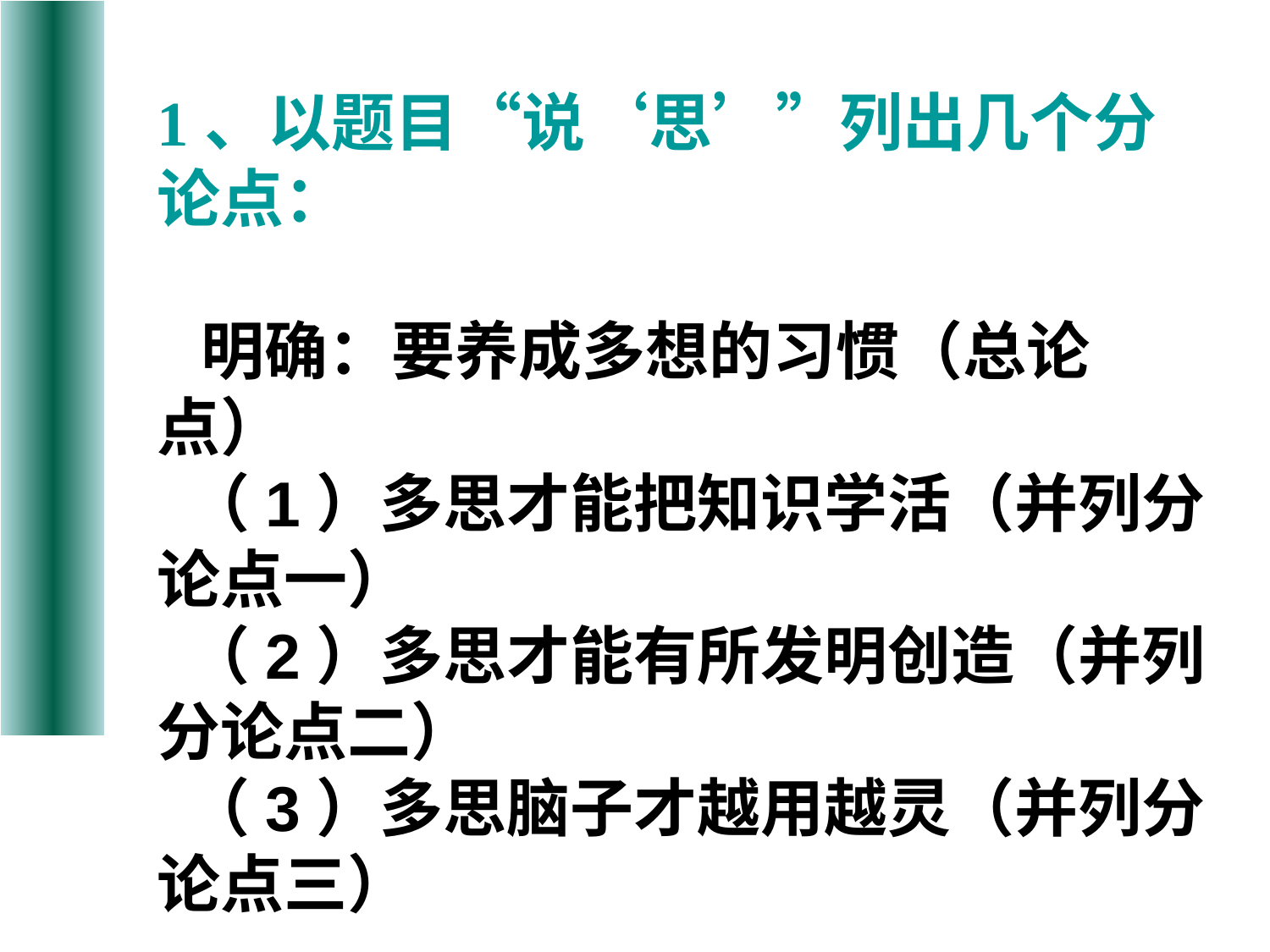

1、以题目“说‘思’”列出几个分论点：

  明确：要养成多想的习惯（总论点）
 （1）多思才能把知识学活（并列分论点一）
 （2）多思才能有所发明创造（并列分论点二）
 （3）多思脑子才越用越灵（并列分论点三）